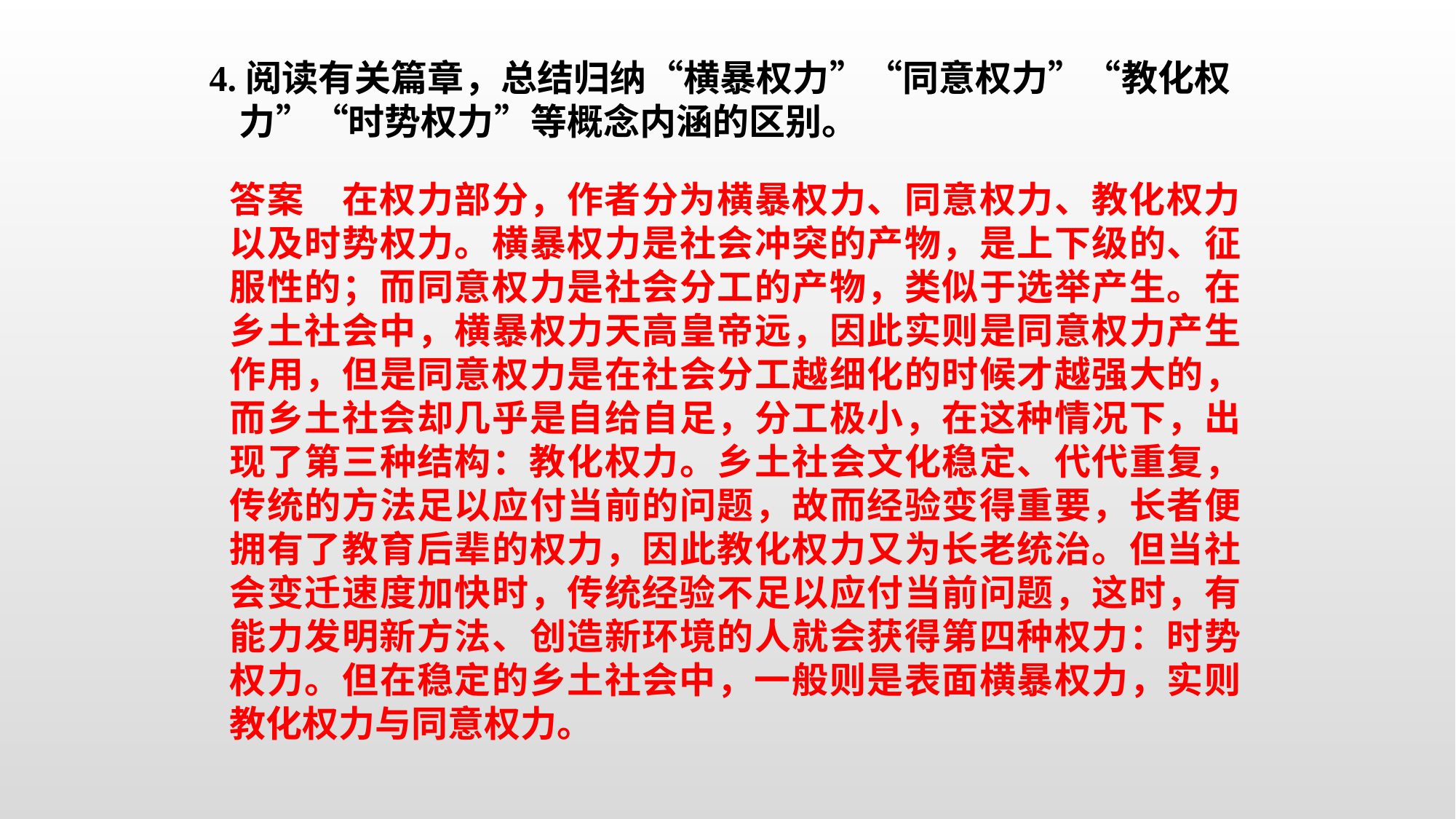

4.阅读有关篇章，总结归纳“横暴权力”“同意权力”“教化权力”“时势权力”等概念内涵的区别。
答案　在权力部分，作者分为横暴权力、同意权力、教化权力以及时势权力。横暴权力是社会冲突的产物，是上下级的、征服性的；而同意权力是社会分工的产物，类似于选举产生。在乡土社会中，横暴权力天高皇帝远，因此实则是同意权力产生作用，但是同意权力是在社会分工越细化的时候才越强大的，而乡土社会却几乎是自给自足，分工极小，在这种情况下，出现了第三种结构：教化权力。乡土社会文化稳定、代代重复，传统的方法足以应付当前的问题，故而经验变得重要，长者便拥有了教育后辈的权力，因此教化权力又为长老统治。但当社会变迁速度加快时，传统经验不足以应付当前问题，这时，有能力发明新方法、创造新环境的人就会获得第四种权力：时势权力。但在稳定的乡土社会中，一般则是表面横暴权力，实则教化权力与同意权力。